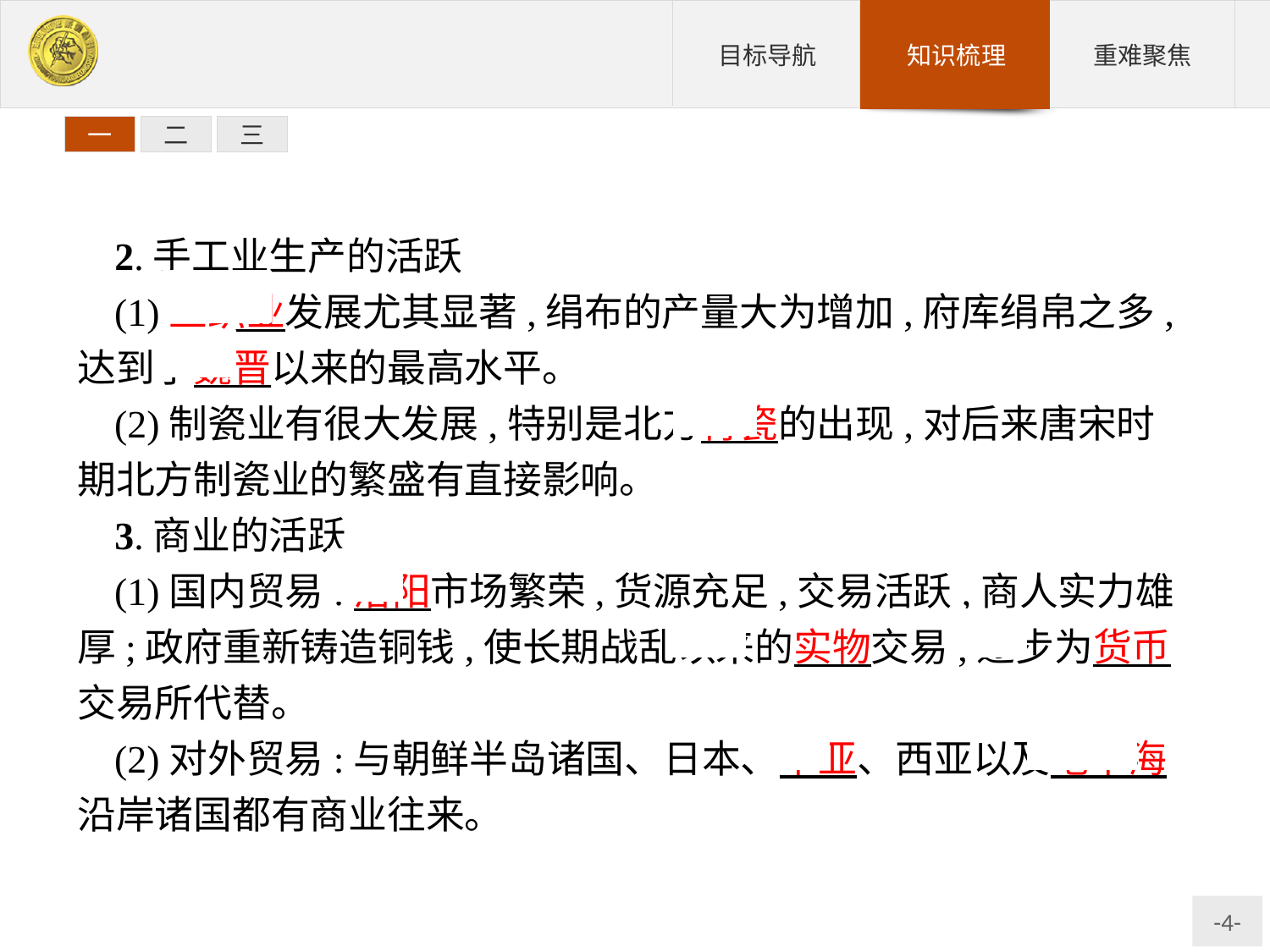

一
二
三
2.手工业生产的活跃
(1)丝织业发展尤其显著,绢布的产量大为增加,府库绢帛之多,达到了魏晋以来的最高水平。
(2)制瓷业有很大发展,特别是北方青瓷的出现,对后来唐宋时期北方制瓷业的繁盛有直接影响。
3.商业的活跃
(1)国内贸易:洛阳市场繁荣,货源充足,交易活跃,商人实力雄厚;政府重新铸造铜钱,使长期战乱以来的实物交易,逐步为货币交易所代替。
(2)对外贸易:与朝鲜半岛诸国、日本、中亚、西亚以及地中海沿岸诸国都有商业往来。